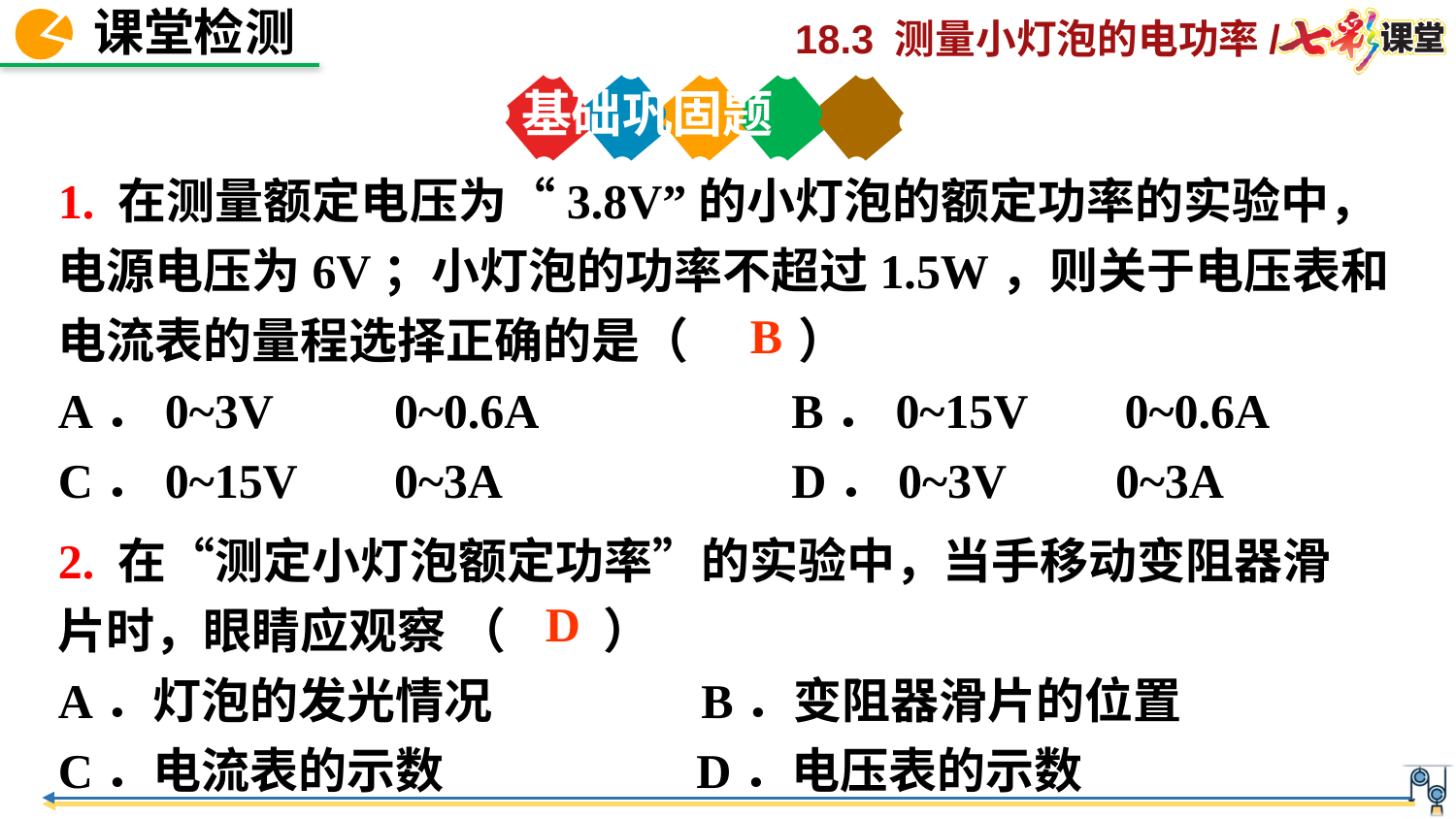

基础巩固题

1. 在测量额定电压为“3.8V”的小灯泡的额定功率的实验中，电源电压为6V；小灯泡的功率不超过1.5W，则关于电压表和电流表的量程选择正确的是（          ）
A．0~3V          0~0.6A                     B．0~15V        0~0.6A
C．0~15V        0~3A                        D．0~3V         0~3A
B
2. 在“测定小灯泡额定功率”的实验中，当手移动变阻器滑片时，眼睛应观察 （　　）
A．灯泡的发光情况                  B．变阻器滑片的位置
C．电流表的示数                      D．电压表的示数
D